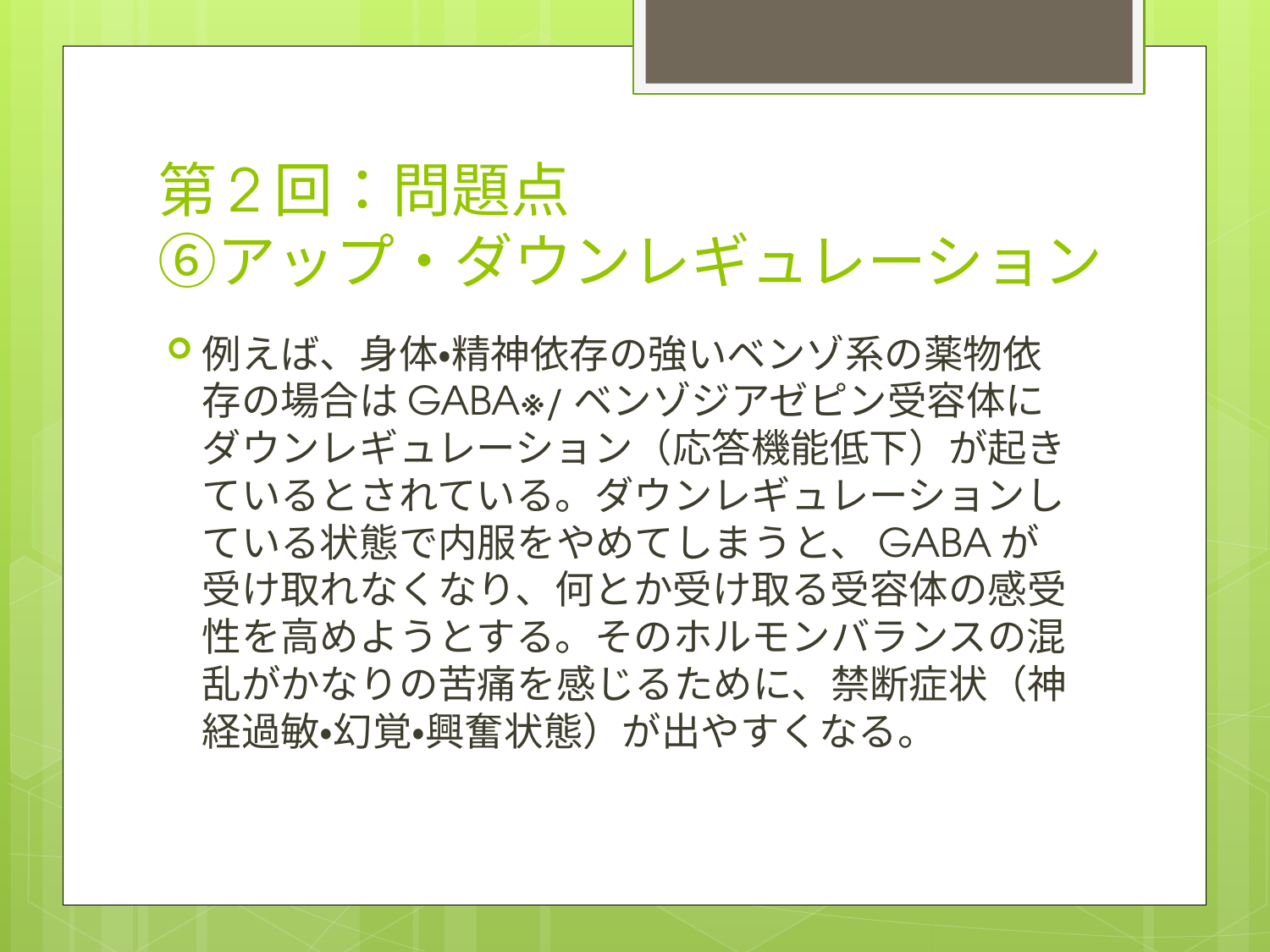

# 第2回：問題点 ⑥アップ・ダウンレギュレーション
例えば、身体・精神依存の強いベンゾ系の薬物依存の場合はGABA※/ベンゾジアゼピン受容体にダウンレギュレーション（応答機能低下）が起きているとされている。ダウンレギュレーションしている状態で内服をやめてしまうと、GABAが受け取れなくなり、何とか受け取る受容体の感受性を高めようとする。そのホルモンバランスの混乱がかなりの苦痛を感じるために、禁断症状（神経過敏・幻覚・興奮状態）が出やすくなる。